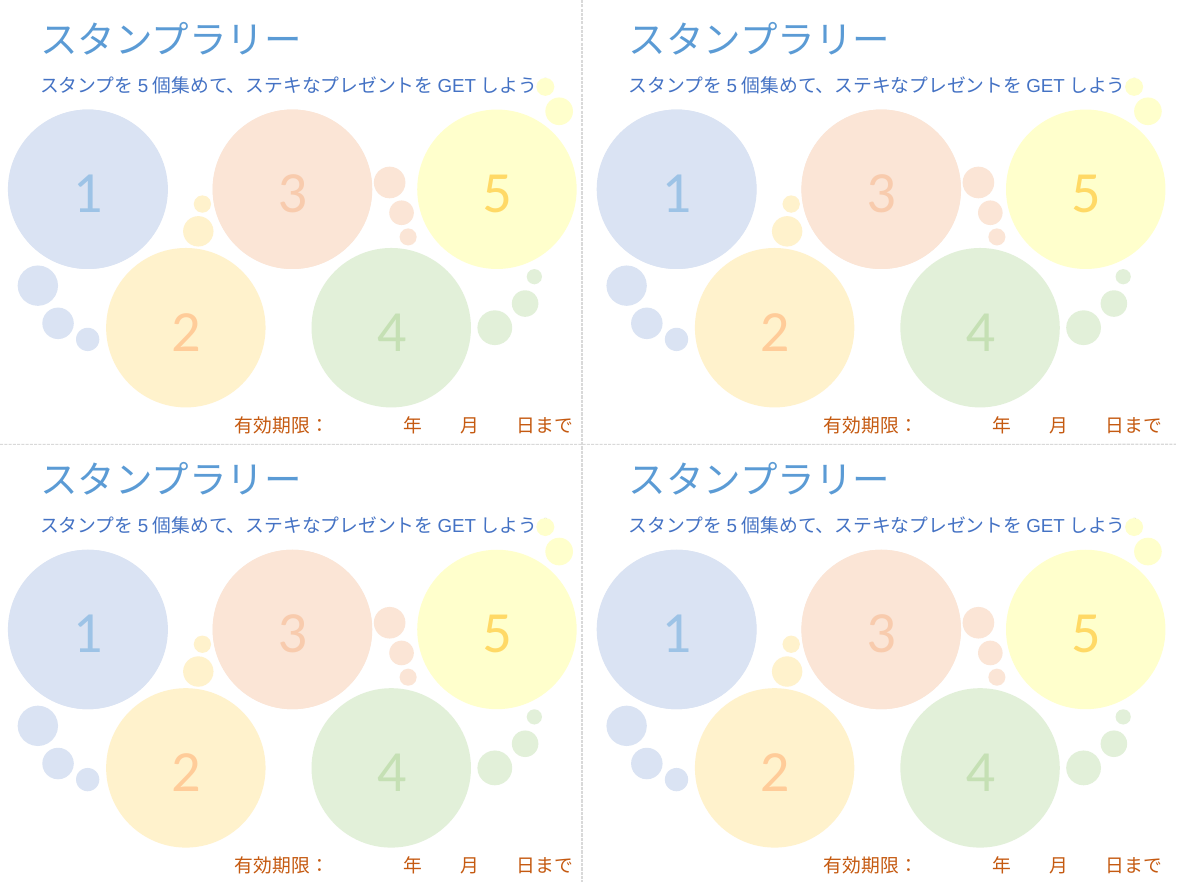

スタンプラリー
スタンプを5個集めて、ステキなプレゼントをGETしよう！

1
3
5

2
4

有効期限：　　　　年　　月　　日まで
スタンプラリー
スタンプを5個集めて、ステキなプレゼントをGETしよう！

1
3
5

2
4

有効期限：　　　　年　　月　　日まで
スタンプラリー
スタンプを5個集めて、ステキなプレゼントをGETしよう！

1
3
5

2
4

有効期限：　　　　年　　月　　日まで
スタンプラリー
スタンプを5個集めて、ステキなプレゼントをGETしよう！

1
3
5

2
4

有効期限：　　　　年　　月　　日まで